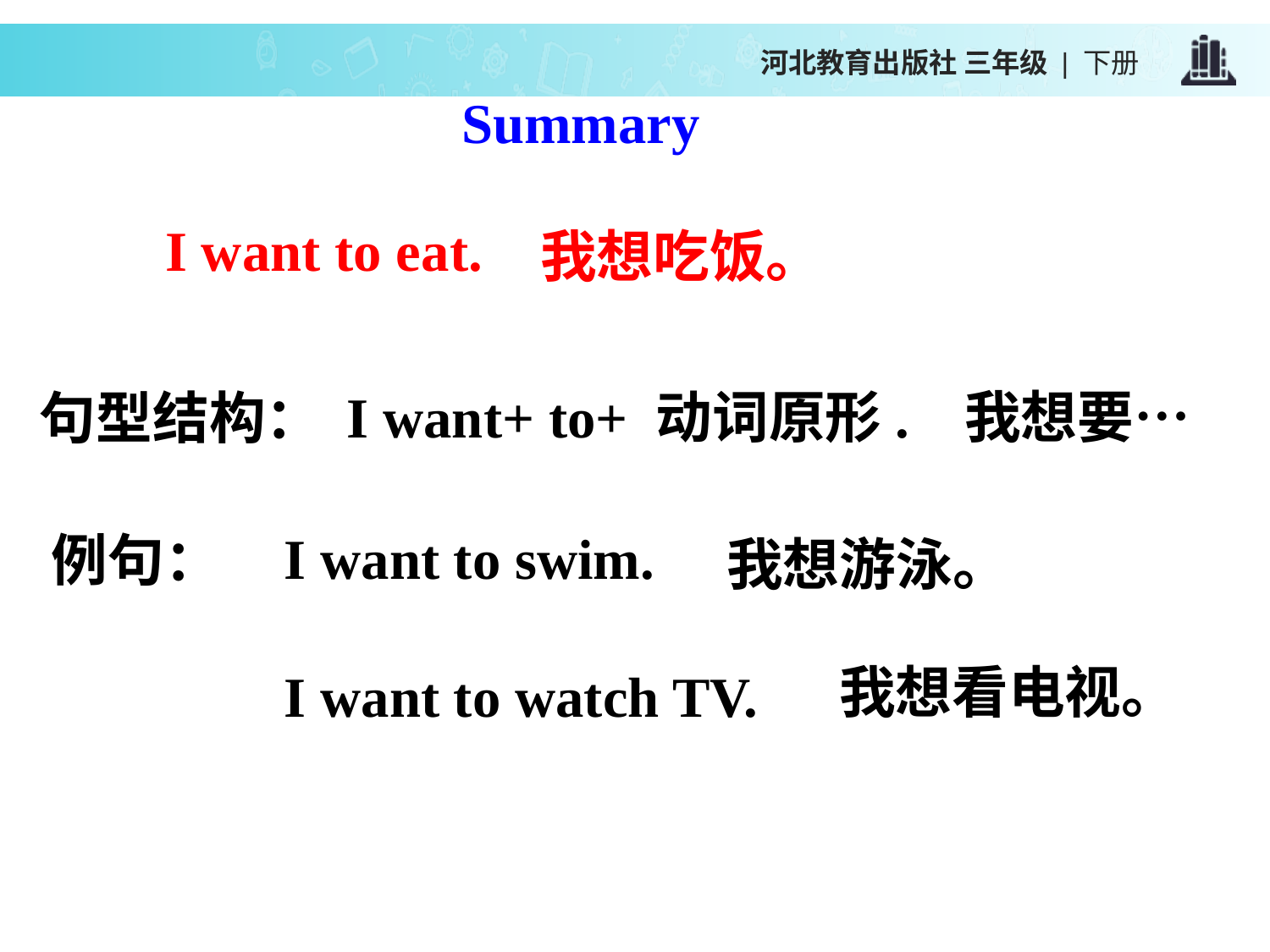

河北教育出版社 三年级 | 下册
Summary
I want to eat.
我想吃饭。
I want+ to+ 动词原形.
我想要…
句型结构：
我想游泳。
I want to swim.
例句：
我想看电视。
I want to watch TV.